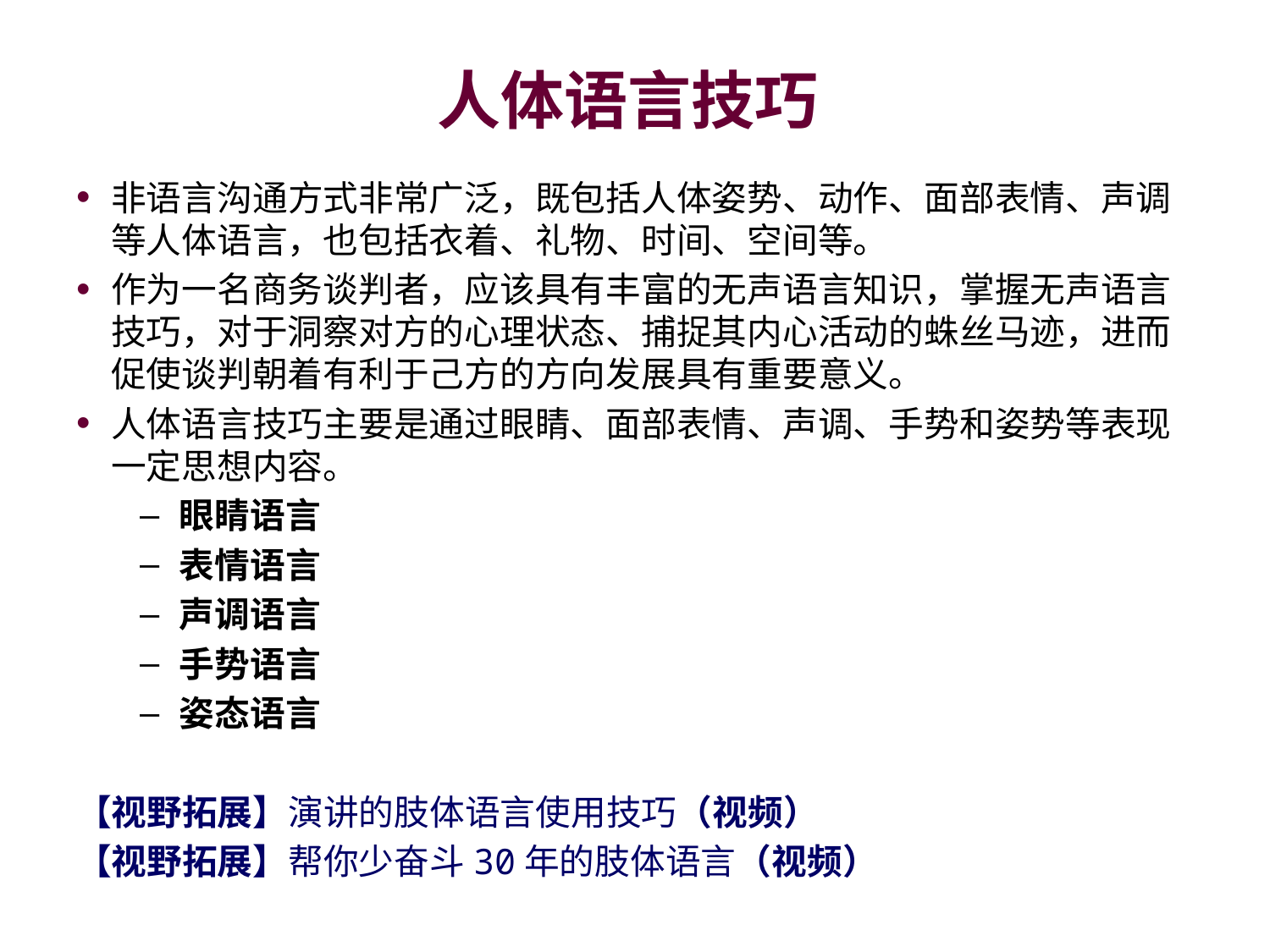

# 人体语言技巧
非语言沟通方式非常广泛，既包括人体姿势、动作、面部表情、声调等人体语言，也包括衣着、礼物、时间、空间等。
作为一名商务谈判者，应该具有丰富的无声语言知识，掌握无声语言技巧，对于洞察对方的心理状态、捕捉其内心活动的蛛丝马迹，进而促使谈判朝着有利于己方的方向发展具有重要意义。
人体语言技巧主要是通过眼睛、面部表情、声调、手势和姿势等表现一定思想内容。
眼睛语言
表情语言
声调语言
手势语言
姿态语言

【视野拓展】演讲的肢体语言使用技巧（视频）
【视野拓展】帮你少奋斗30年的肢体语言（视频）